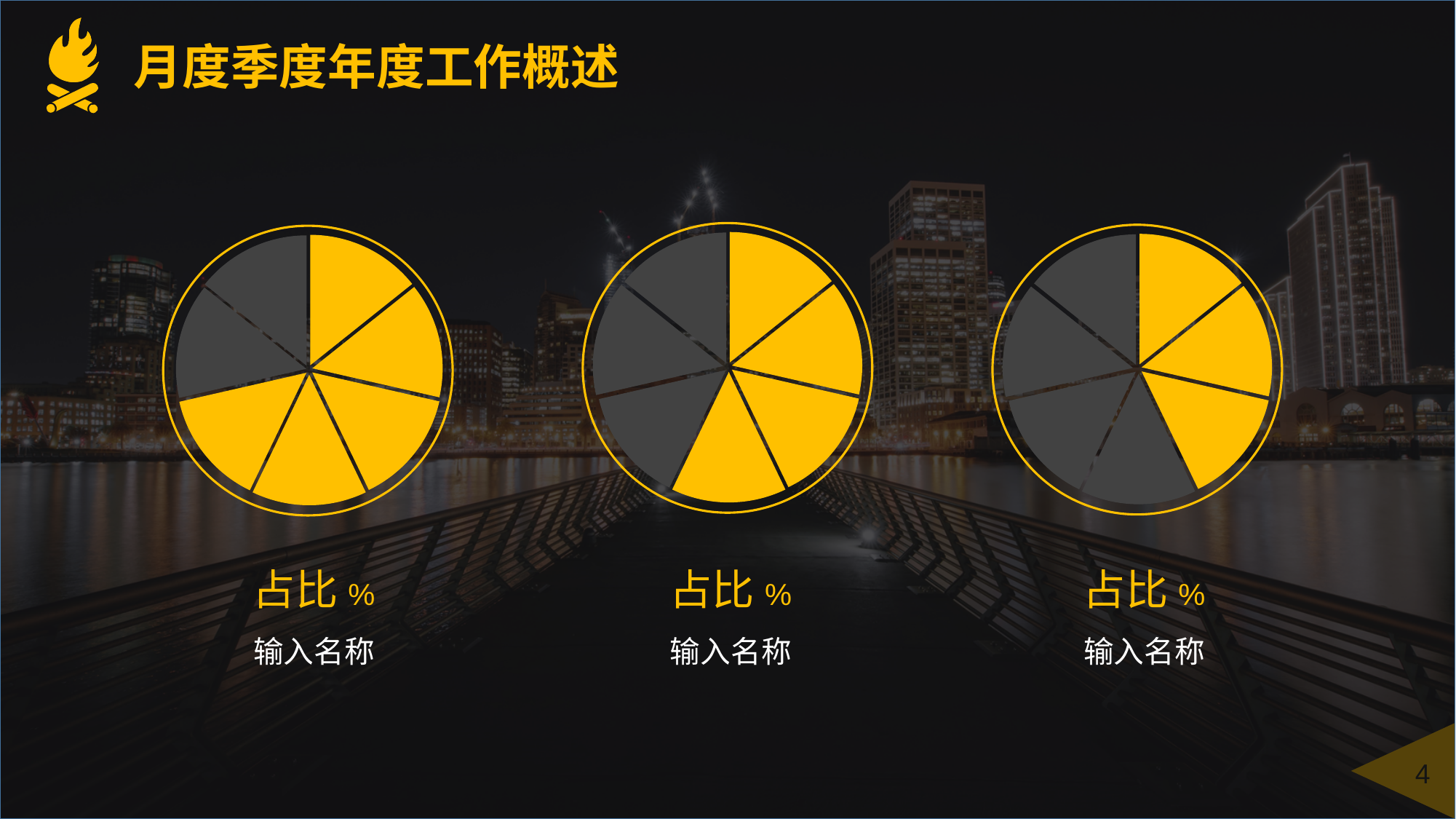

月度季度年度工作概述

占比%
输入名称

占比%
输入名称

占比%
输入名称